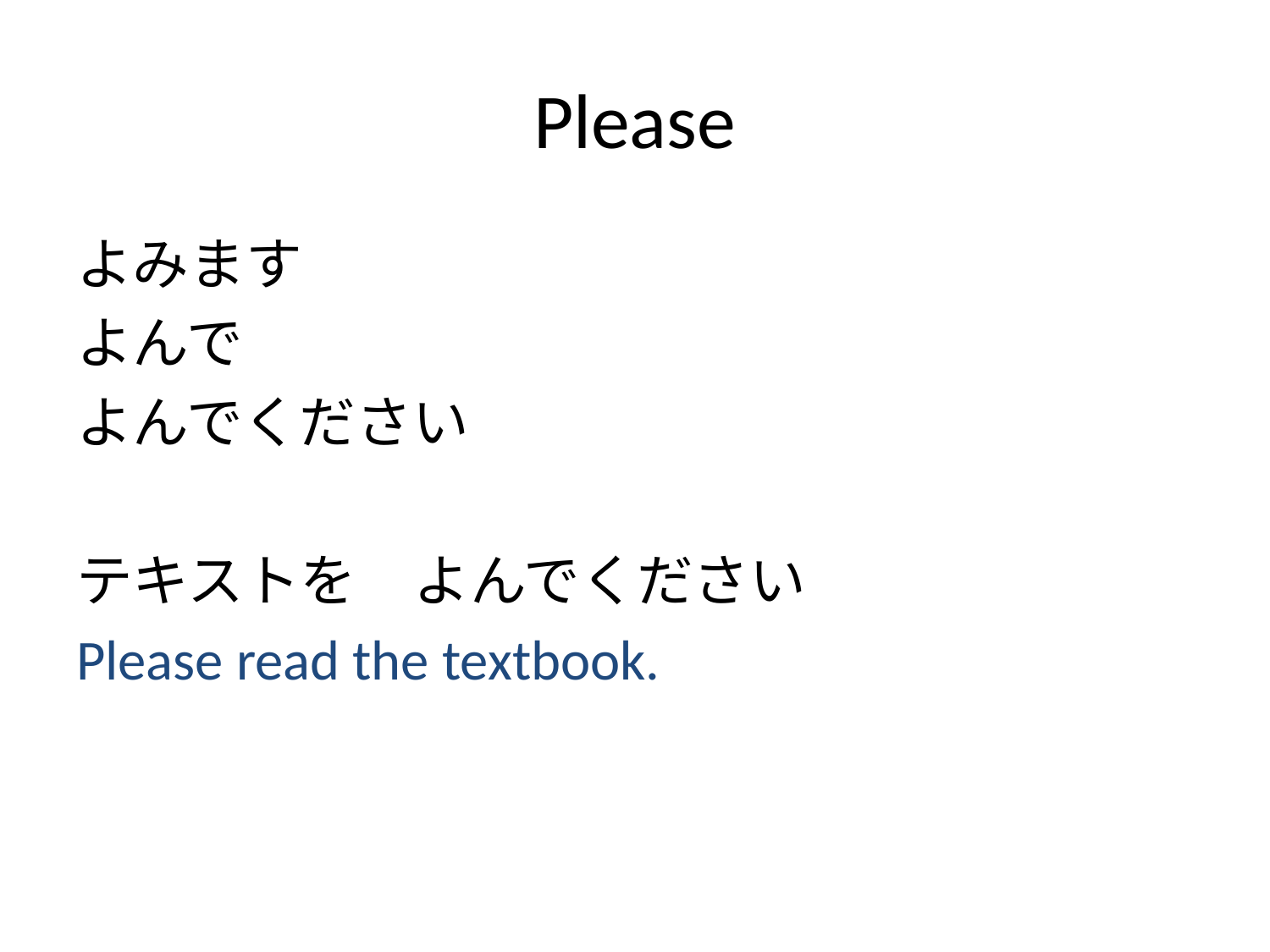

# Please
よみます
よんで
よんでください

テキストを　よんでください
Please read the textbook.